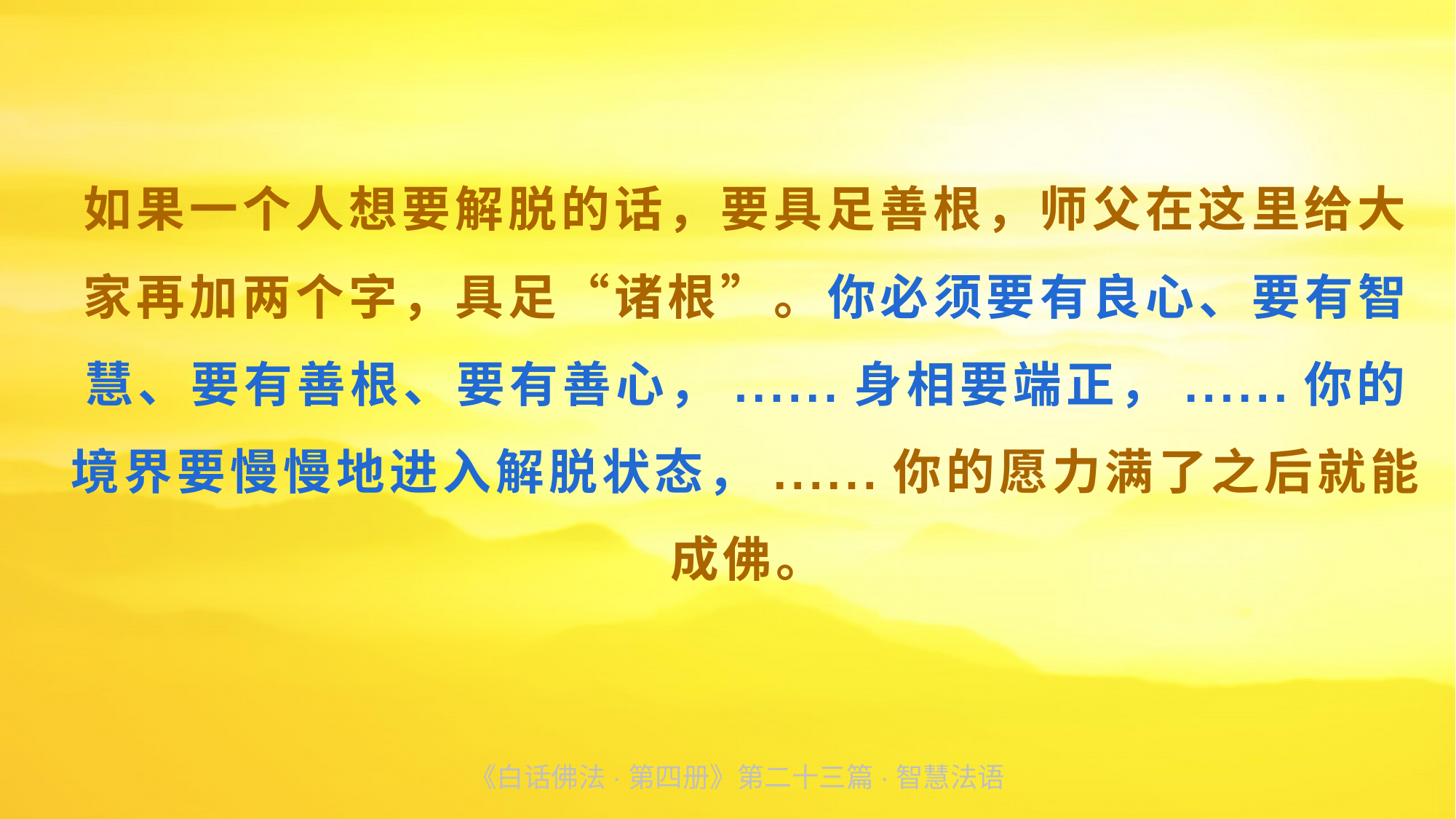

如果一个人想要解脱的话，要具足善根，师父在这里给大家再加两个字，具足“诸根”。你必须要有良心、要有智慧、要有善根、要有善心，......身相要端正，......你的境界要慢慢地进入解脱状态，......你的愿力满了之后就能成佛。
  《白话佛法·第四册》第二十三篇·智慧法语